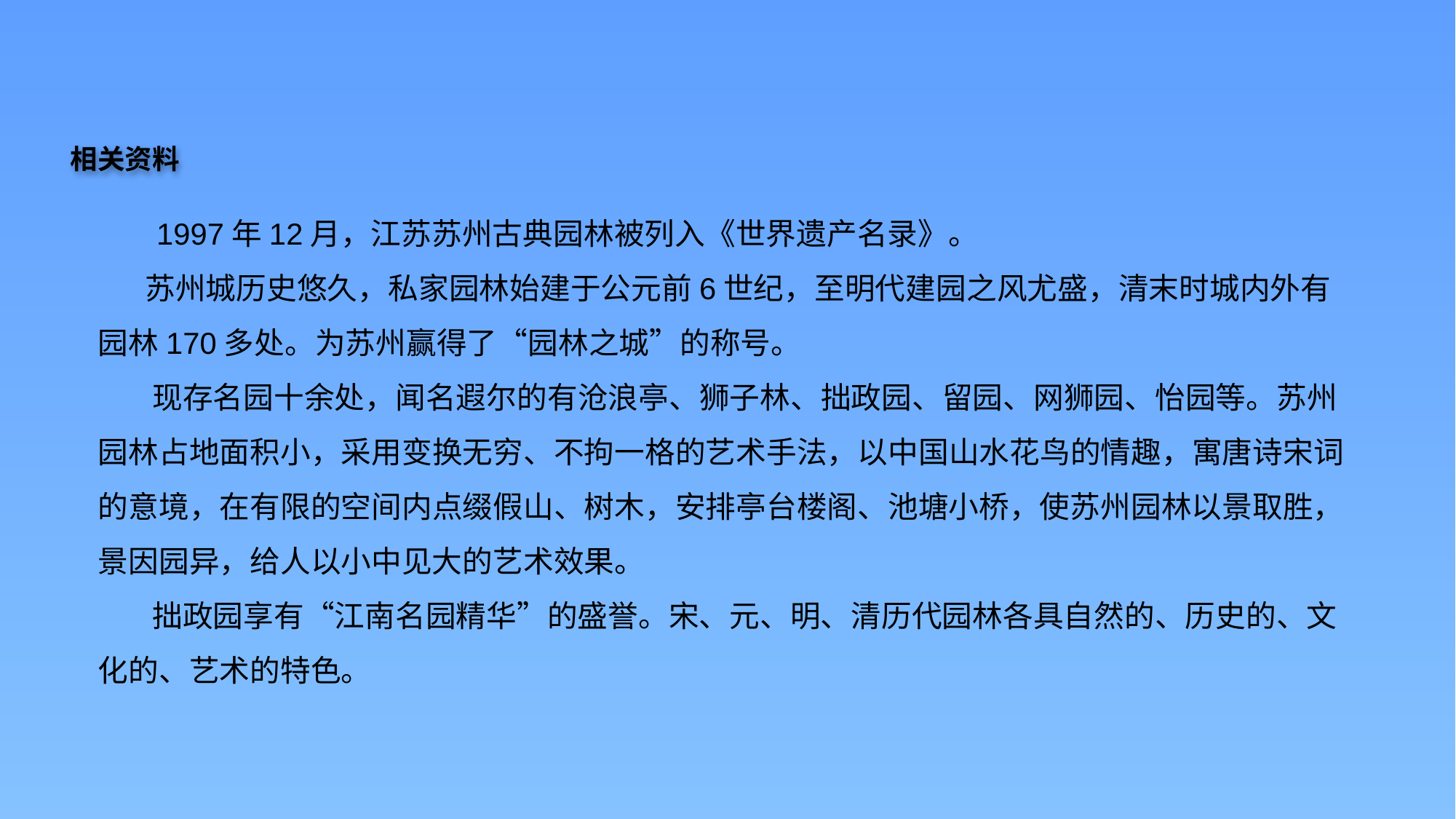

相关资料
       1997年12月，江苏苏州古典园林被列入《世界遗产名录》。
       苏州城历史悠久，私家园林始建于公元前6世纪，至明代建园之风尤盛，清末时城内外有园林170多处。为苏州赢得了“园林之城”的称号。
       现存名园十余处，闻名遐尔的有沧浪亭、狮子林、拙政园、留园、网狮园、怡园等。苏州园林占地面积小，采用变换无穷、不拘一格的艺术手法，以中国山水花鸟的情趣，寓唐诗宋词的意境，在有限的空间内点缀假山、树木，安排亭台楼阁、池塘小桥，使苏州园林以景取胜，景因园异，给人以小中见大的艺术效果。
       拙政园享有“江南名园精华”的盛誉。宋、元、明、清历代园林各具自然的、历史的、文化的、艺术的特色。